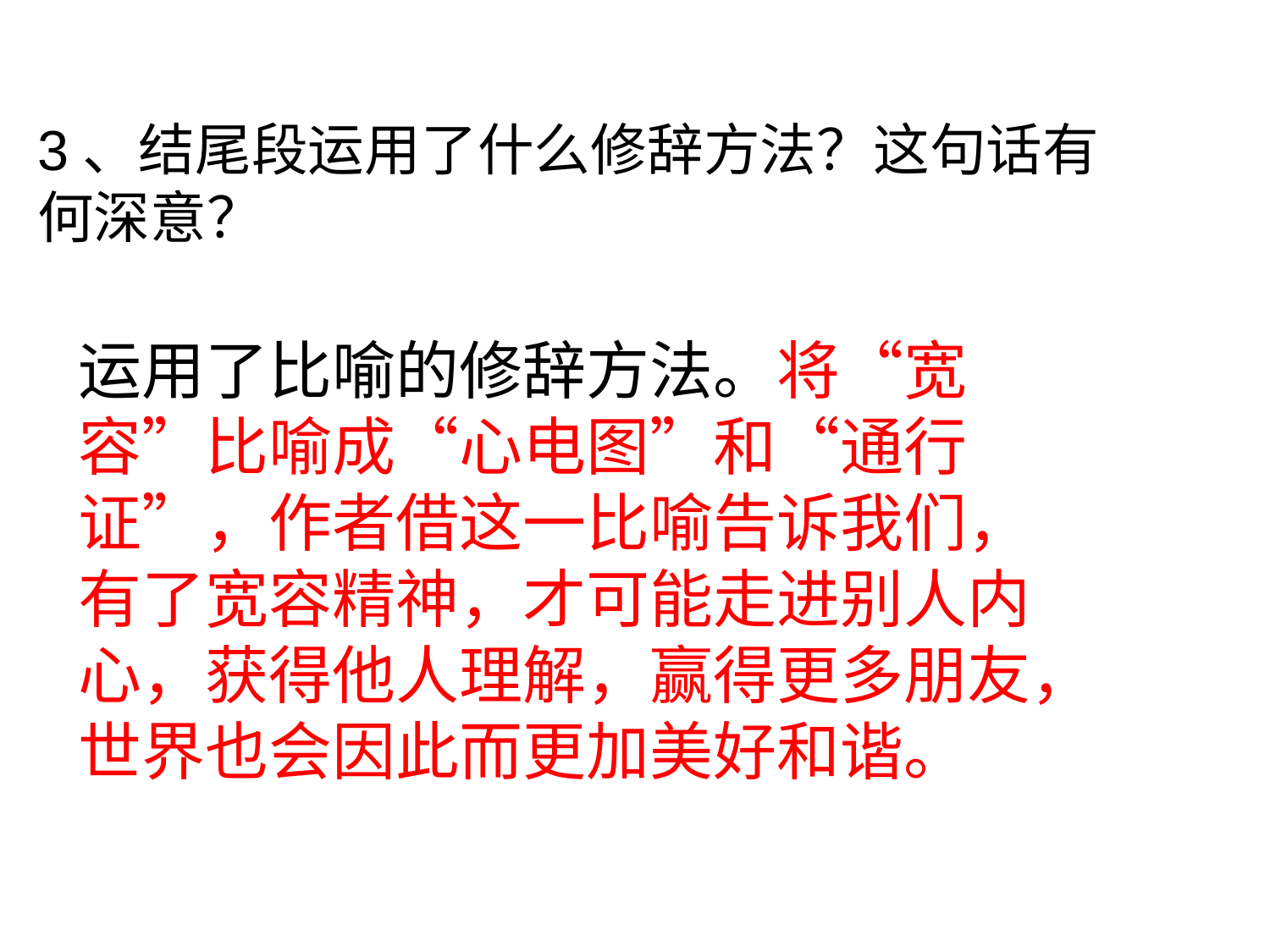

3、结尾段运用了什么修辞方法？这句话有何深意？
运用了比喻的修辞方法。将“宽容”比喻成“心电图”和“通行证”，作者借这一比喻告诉我们，
有了宽容精神，才可能走进别人内心，获得他人理解，赢得更多朋友，
世界也会因此而更加美好和谐。